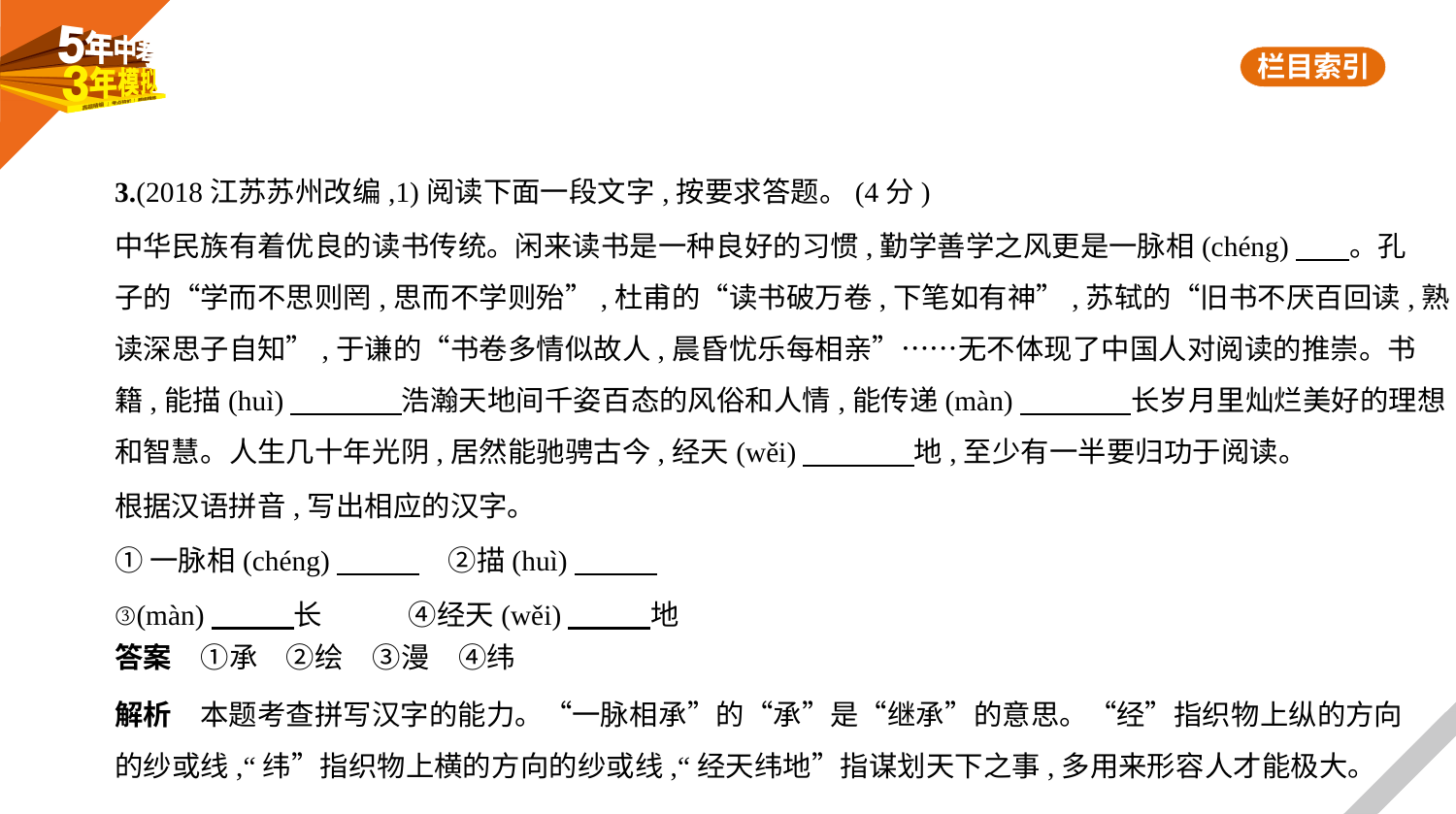

3.(2018江苏苏州改编,1)阅读下面一段文字,按要求答题。(4分)
中华民族有着优良的读书传统。闲来读书是一种良好的习惯,勤学善学之风更是一脉相(chéng)　    。孔
子的“学而不思则罔,思而不学则殆”,杜甫的“读书破万卷,下笔如有神”,苏轼的“旧书不厌百回读,熟
读深思子自知”,于谦的“书卷多情似故人,晨昏忧乐每相亲”……无不体现了中国人对阅读的推崇。书
籍,能描(huì)　　　    浩瀚天地间千姿百态的风俗和人情,能传递(màn)　　　    长岁月里灿烂美好的理想
和智慧。人生几十年光阴,居然能驰骋古今,经天(wěi)　　　    地,至少有一半要归功于阅读。
根据汉语拼音,写出相应的汉字。
①一脉相(chéng)　　    　②描(huì)
③(màn)　　    长　　　④经天(wěi)　　    地
答案　①承　②绘　③漫　④纬
解析　本题考查拼写汉字的能力。“一脉相承”的“承”是“继承”的意思。“经”指织物上纵的方向
的纱或线,“纬”指织物上横的方向的纱或线,“经天纬地”指谋划天下之事,多用来形容人才能极大。